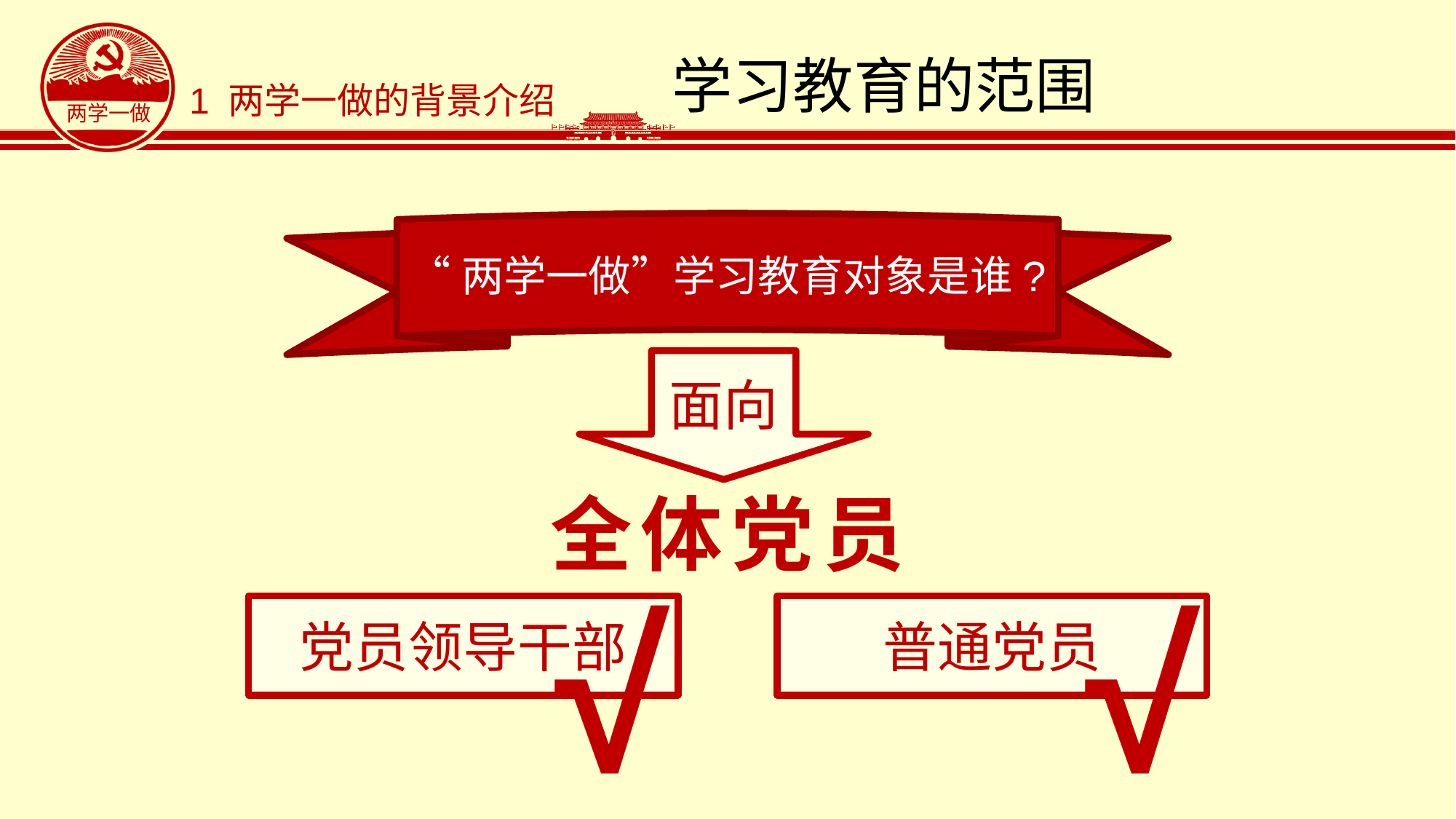

# 学习教育的范围
1 两学一做的背景介绍
“两学一做”学习教育对象是谁?
面向
全体党员
√
√
党员领导干部
普通党员